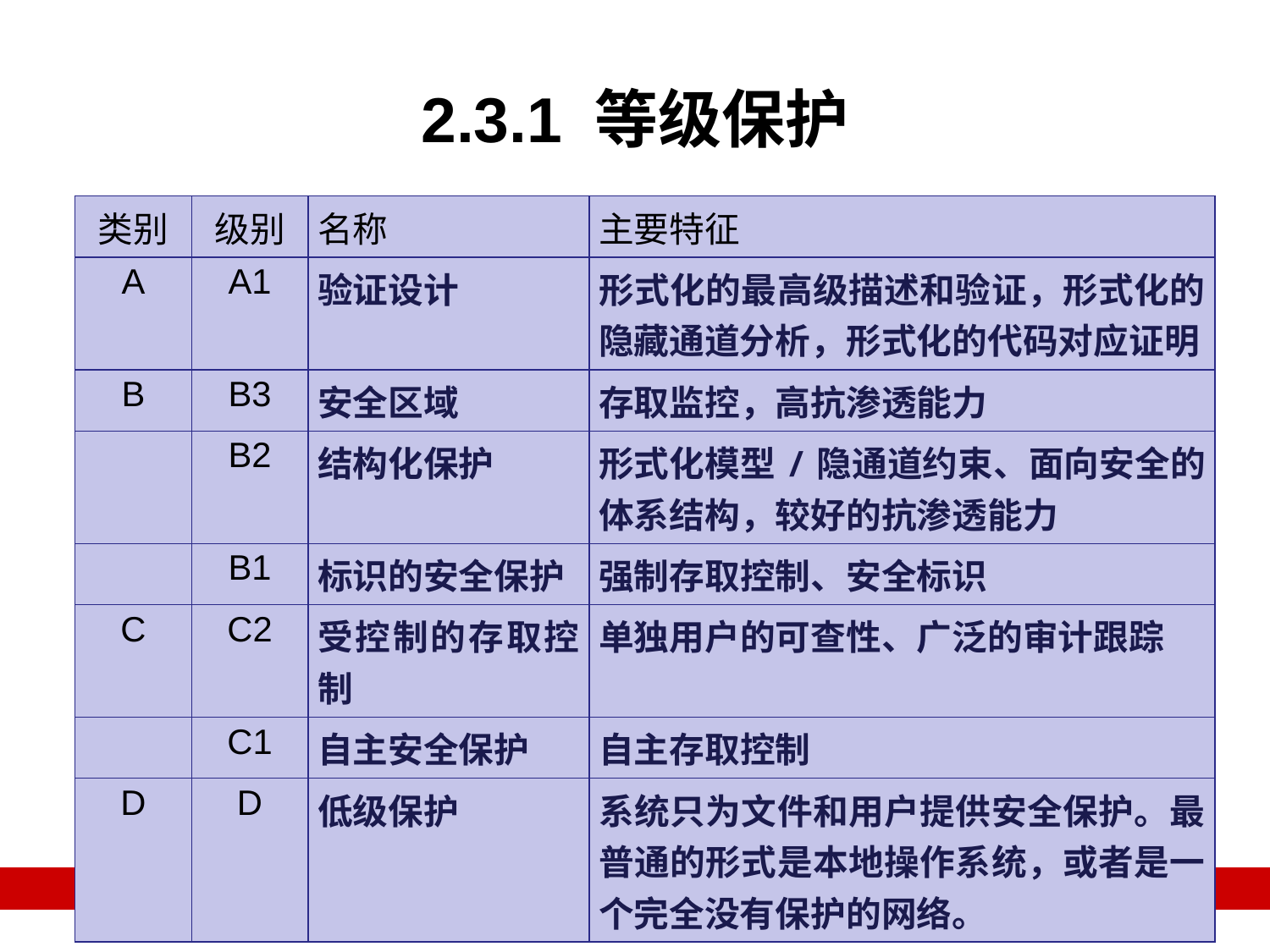

# 2.3.1 等级保护
| 类别 | 级别 | 名称 | 主要特征 |
| --- | --- | --- | --- |
| A | A1 | 验证设计 | 形式化的最高级描述和验证，形式化的隐藏通道分析，形式化的代码对应证明 |
| B | B3 | 安全区域 | 存取监控，高抗渗透能力 |
|  | B2 | 结构化保护 | 形式化模型/隐通道约束、面向安全的体系结构，较好的抗渗透能力 |
|  | B1 | 标识的安全保护 | 强制存取控制、安全标识 |
| C | C2 | 受控制的存取控制 | 单独用户的可查性、广泛的审计跟踪 |
|  | C1 | 自主安全保护 | 自主存取控制 |
| D | D | 低级保护 | 系统只为文件和用户提供安全保护。最普通的形式是本地操作系统，或者是一个完全没有保护的网络。 |
34